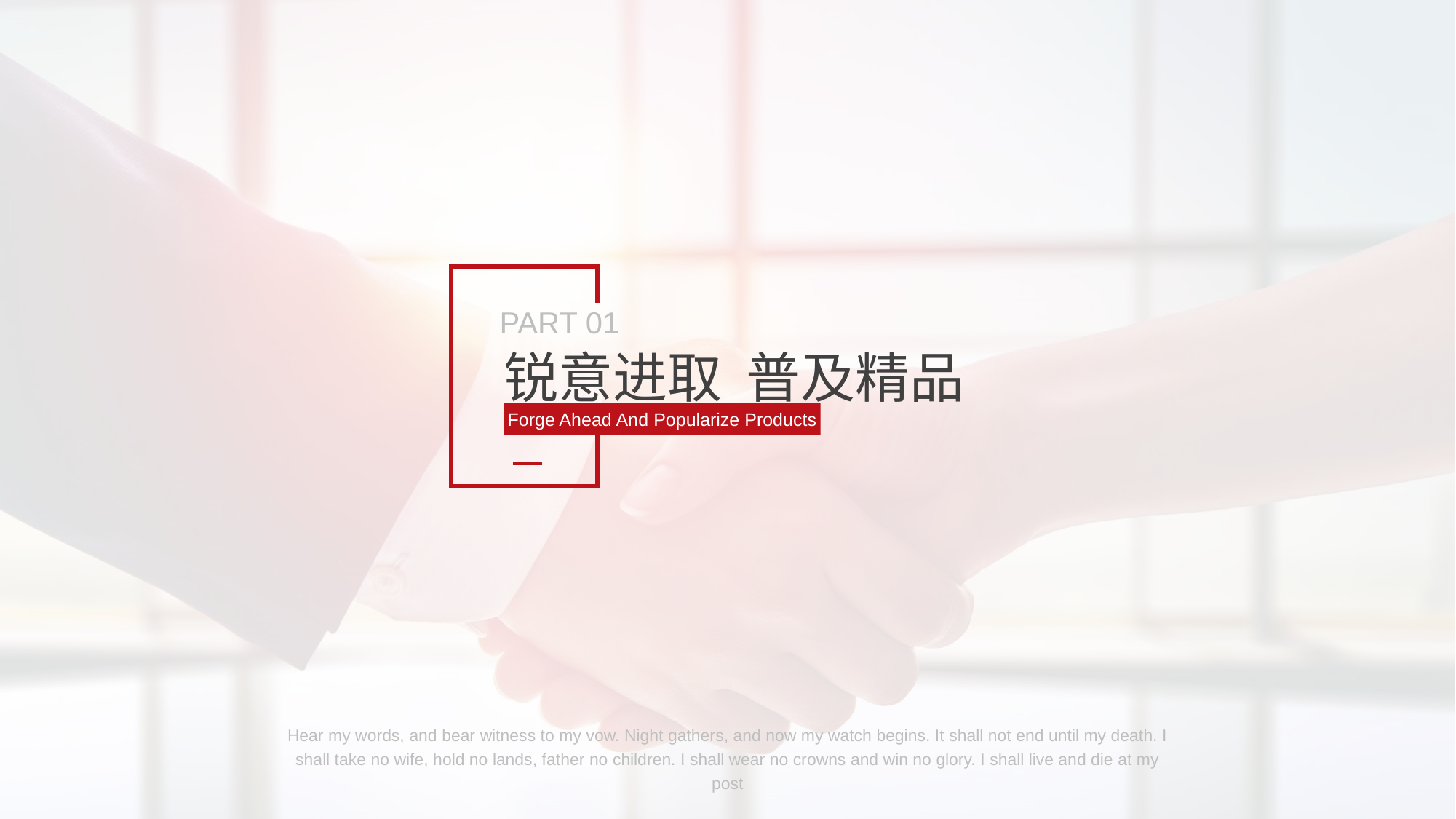

PART 01
锐意进取  普及精品
Forge Ahead And Popularize Products

Hear my words, and bear witness to my vow. Night gathers, and now my watch begins. It shall not end until my death. I shall take no wife, hold no lands, father no children. I shall wear no crowns and win no glory. I shall live and die at my post